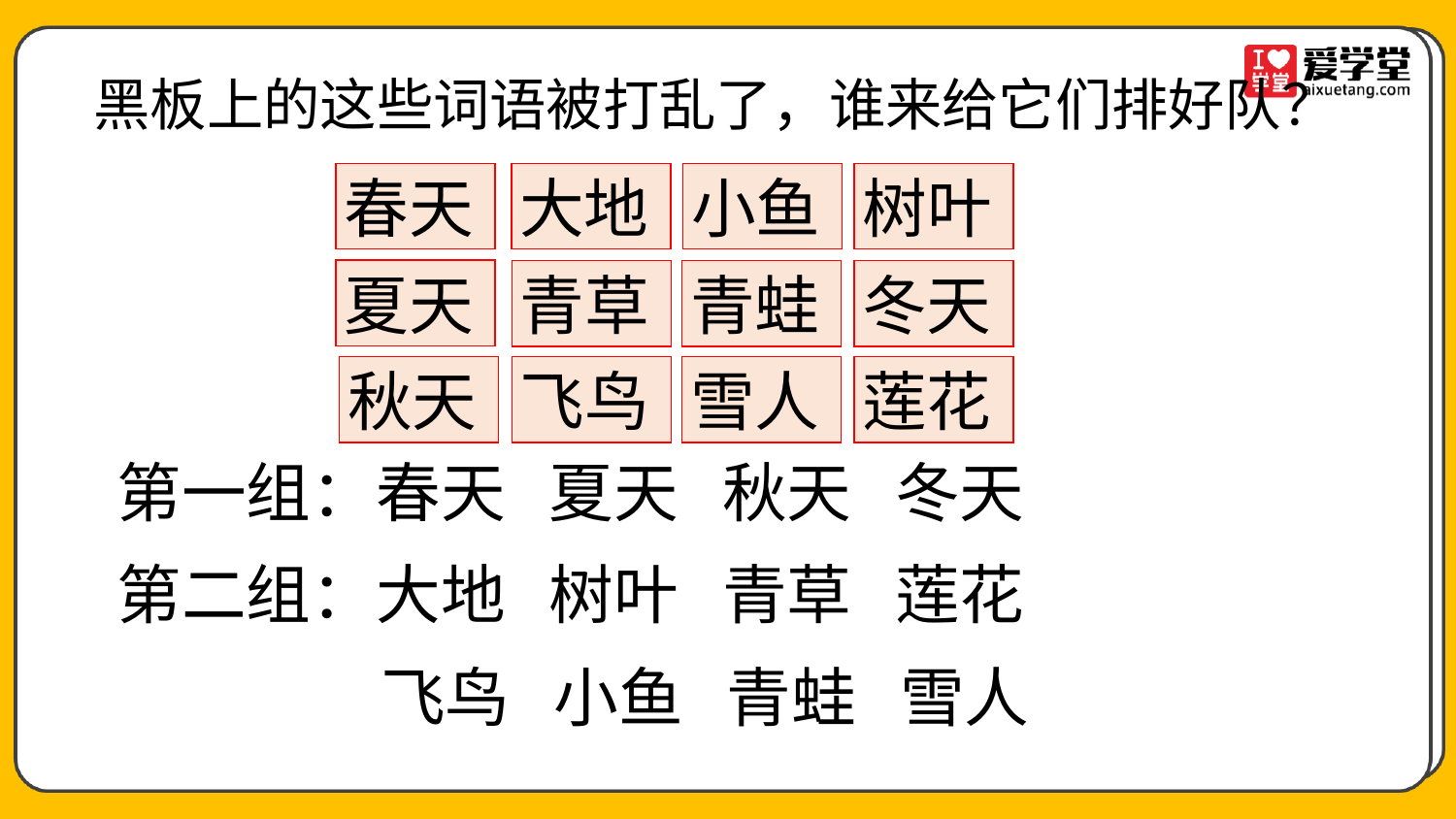

黑板上的这些词语被打乱了，谁来给它们排好队？
春天
大地
小鱼
树叶
夏天
青草
青蛙
冬天
秋天
飞鸟
雪人
莲花
第一组：春天   夏天   秋天   冬天
第二组：大地   树叶   青草   莲花
飞鸟   小鱼   青蛙   雪人